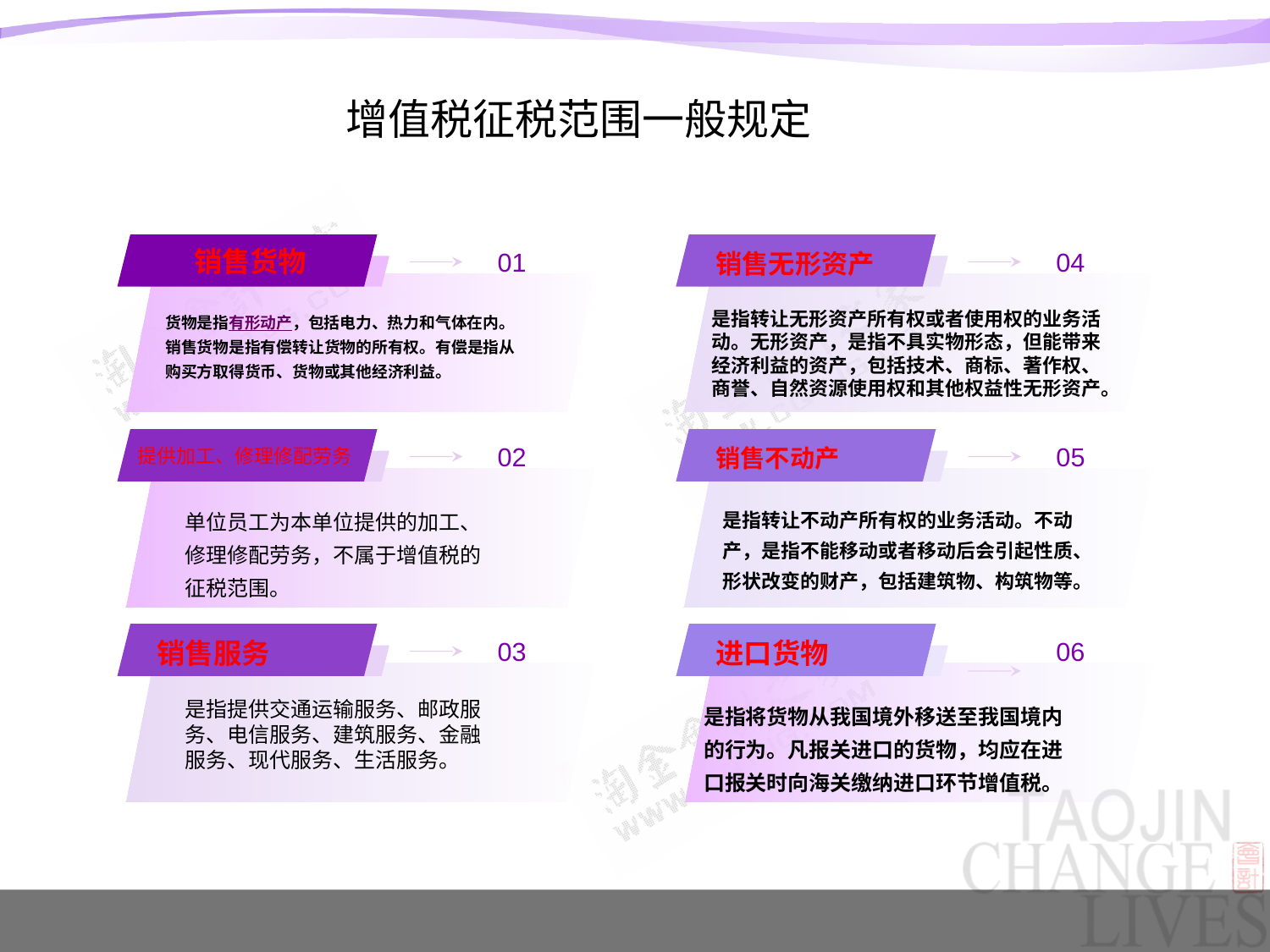

增值税征税范围一般规定

销售货物
销售无形资产
01
04

货物是指有形动产，包括电力、热力和气体在内。销售货物是指有偿转让货物的所有权。有偿是指从购买方取得货币、货物或其他经济利益。
是指转让无形资产所有权或者使用权的业务活动。无形资产，是指不具实物形态，但能带来经济利益的资产，包括技术、商标、著作权、商誉、自然资源使用权和其他权益性无形资产。

提供加工、修理修配劳务
销售不动产
02
05

单位员工为本单位提供的加工、修理修配劳务，不属于增值税的征税范围。
是指转让不动产所有权的业务活动。不动产，是指不能移动或者移动后会引起性质、形状改变的财产，包括建筑物、构筑物等。

销售服务
进口货物
03
06

是指提供交通运输服务、邮政服务、电信服务、建筑服务、金融服务、现代服务、生活服务。
是指将货物从我国境外移送至我国境内的行为。凡报关进口的货物，均应在进口报关时向海关缴纳进口环节增值税。